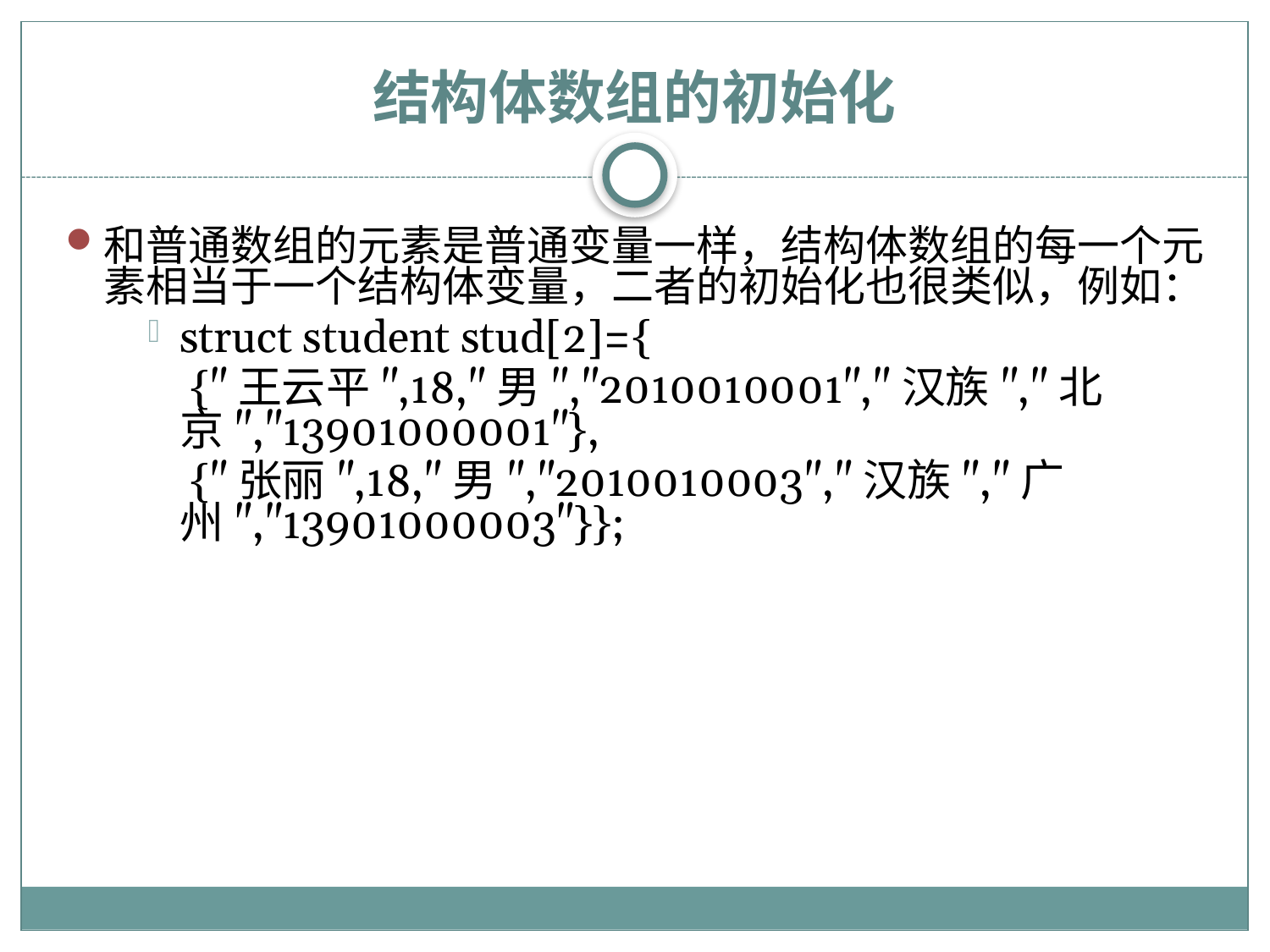

# 结构体数组的初始化
和普通数组的元素是普通变量一样，结构体数组的每一个元素相当于一个结构体变量，二者的初始化也很类似，例如：
struct student stud[2]={
    {"王云平",18,"男","2010010001","汉族","北京","13901000001"},
    {"张丽",18,"男","2010010003","汉族","广州","13901000003"}};